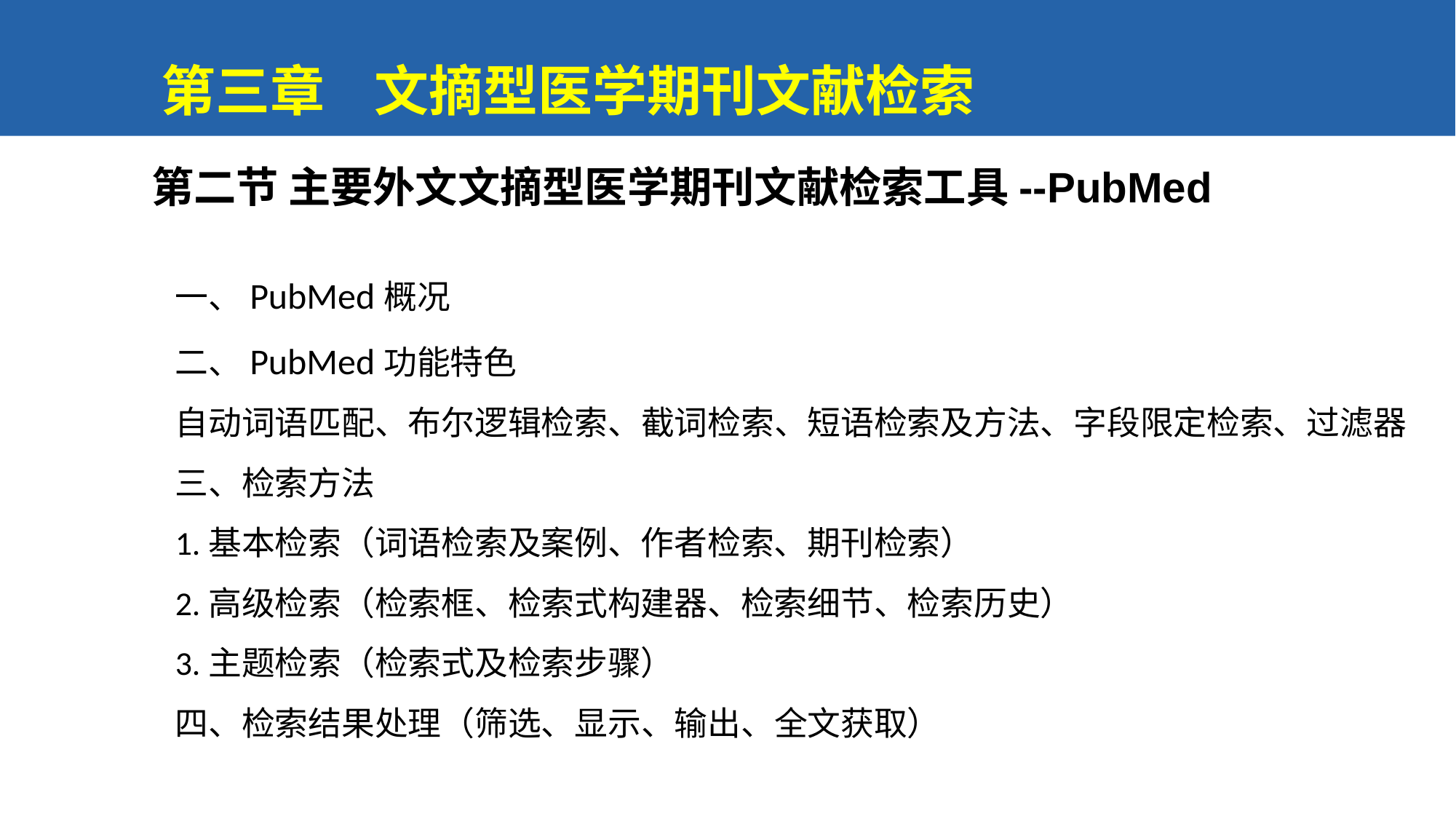

第三章    文摘型医学期刊文献检索
第二节 主要外文文摘型医学期刊文献检索工具--PubMed
一、PubMed概况
二、PubMed功能特色
自动词语匹配、布尔逻辑检索、截词检索、短语检索及方法、字段限定检索、过滤器
三、检索方法
1.基本检索（词语检索及案例、作者检索、期刊检索）
2.高级检索（检索框、检索式构建器、检索细节、检索历史）
3.主题检索（检索式及检索步骤）
四、检索结果处理（筛选、显示、输出、全文获取）